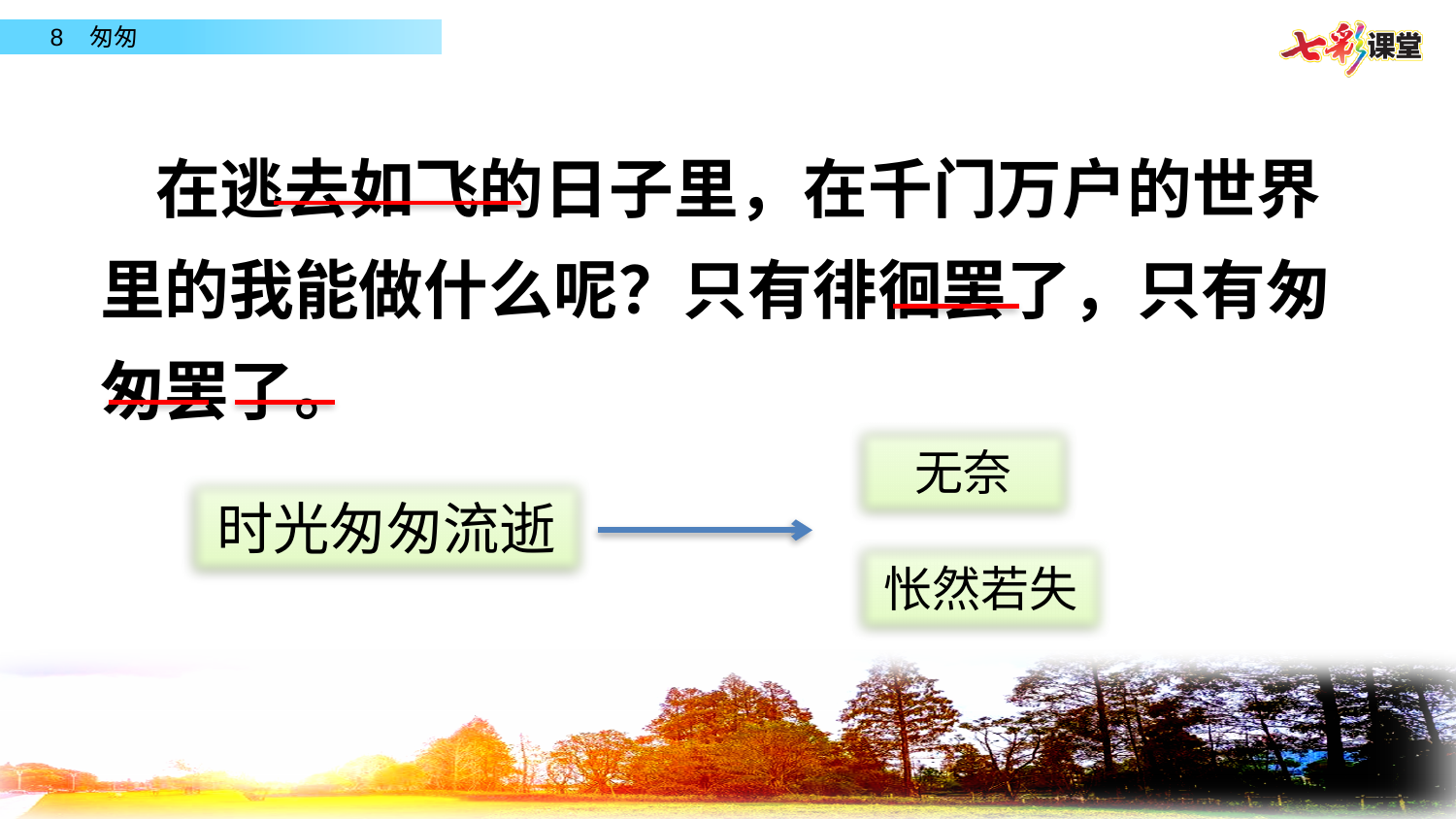

在逃去如飞的日子里，在千门万户的世界里的我能做什么呢？只有徘徊罢了，只有匆匆罢了。
无奈
时光匆匆流逝
怅然若失